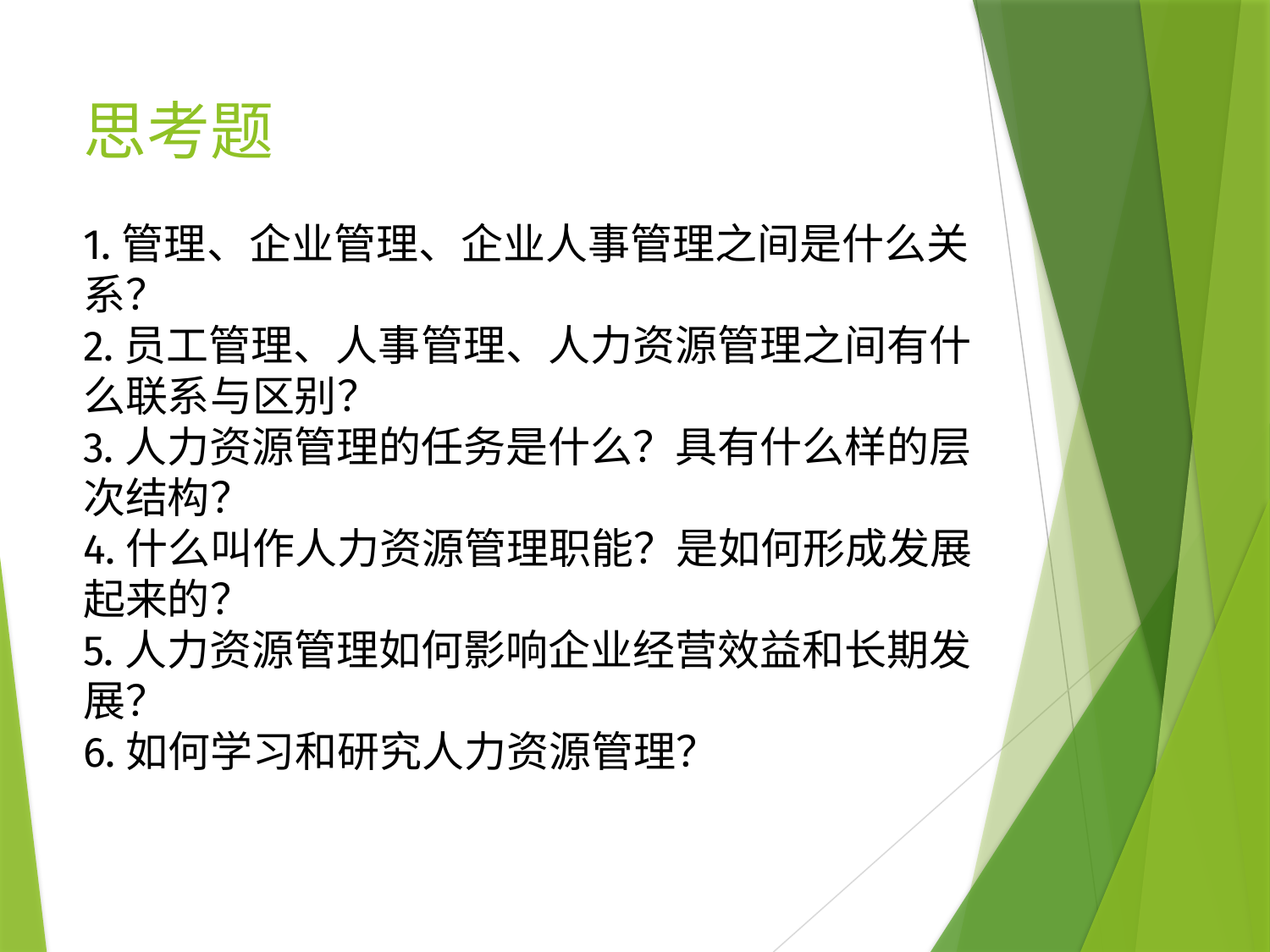

# 思考题
1.管理、企业管理、企业人事管理之间是什么关系？
2.员工管理、人事管理、人力资源管理之间有什么联系与区别？
3.人力资源管理的任务是什么？具有什么样的层次结构？
4.什么叫作人力资源管理职能？是如何形成发展起来的？
5.人力资源管理如何影响企业经营效益和长期发展？
6.如何学习和研究人力资源管理？